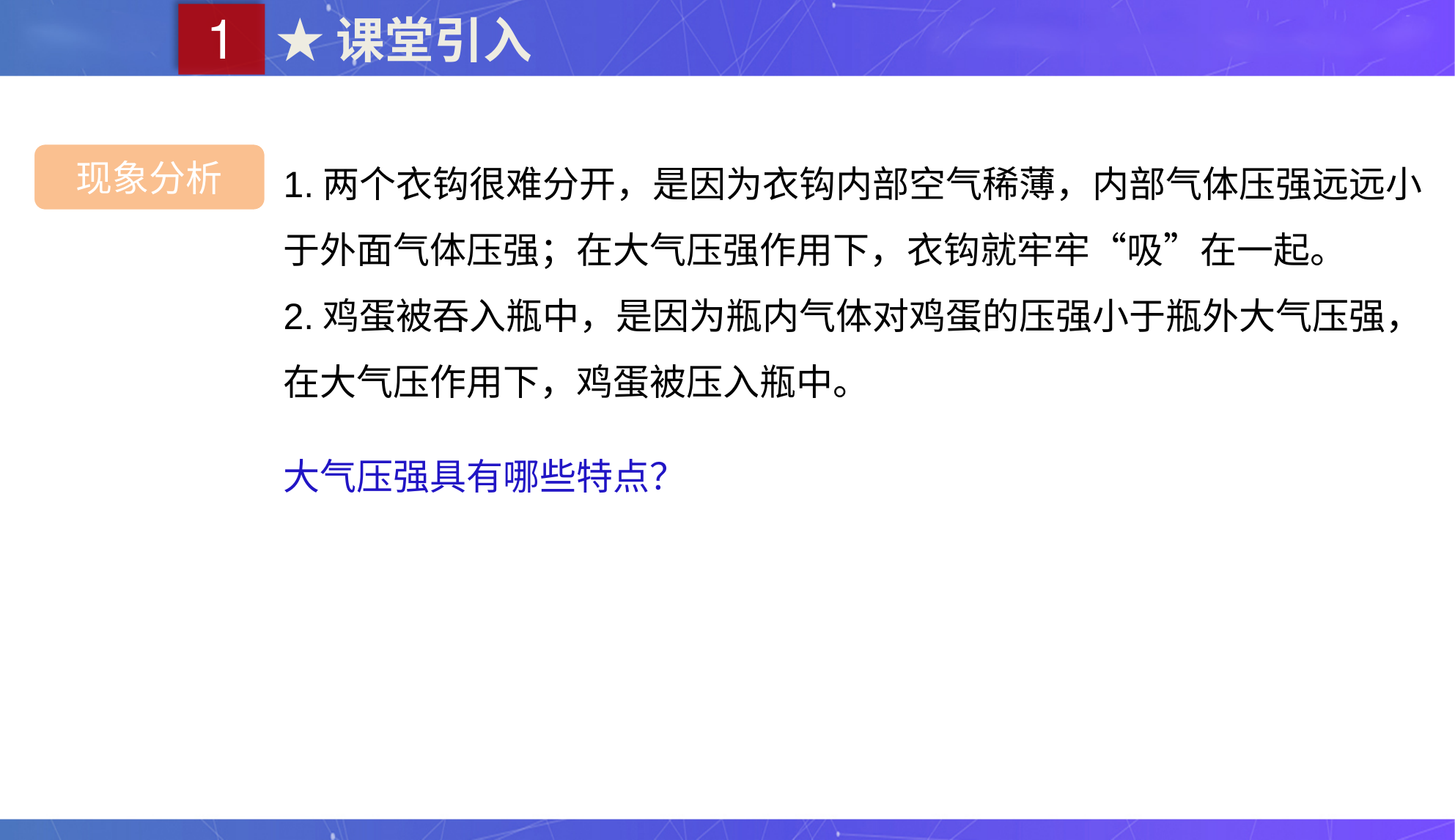

1
★课堂引入
1.两个衣钩很难分开，是因为衣钩内部空气稀薄，内部气体压强远远小于外面气体压强；在大气压强作用下，衣钩就牢牢“吸”在一起。
2.鸡蛋被吞入瓶中，是因为瓶内气体对鸡蛋的压强小于瓶外大气压强，在大气压作用下，鸡蛋被压入瓶中。
现象分析
大气压强具有哪些特点？